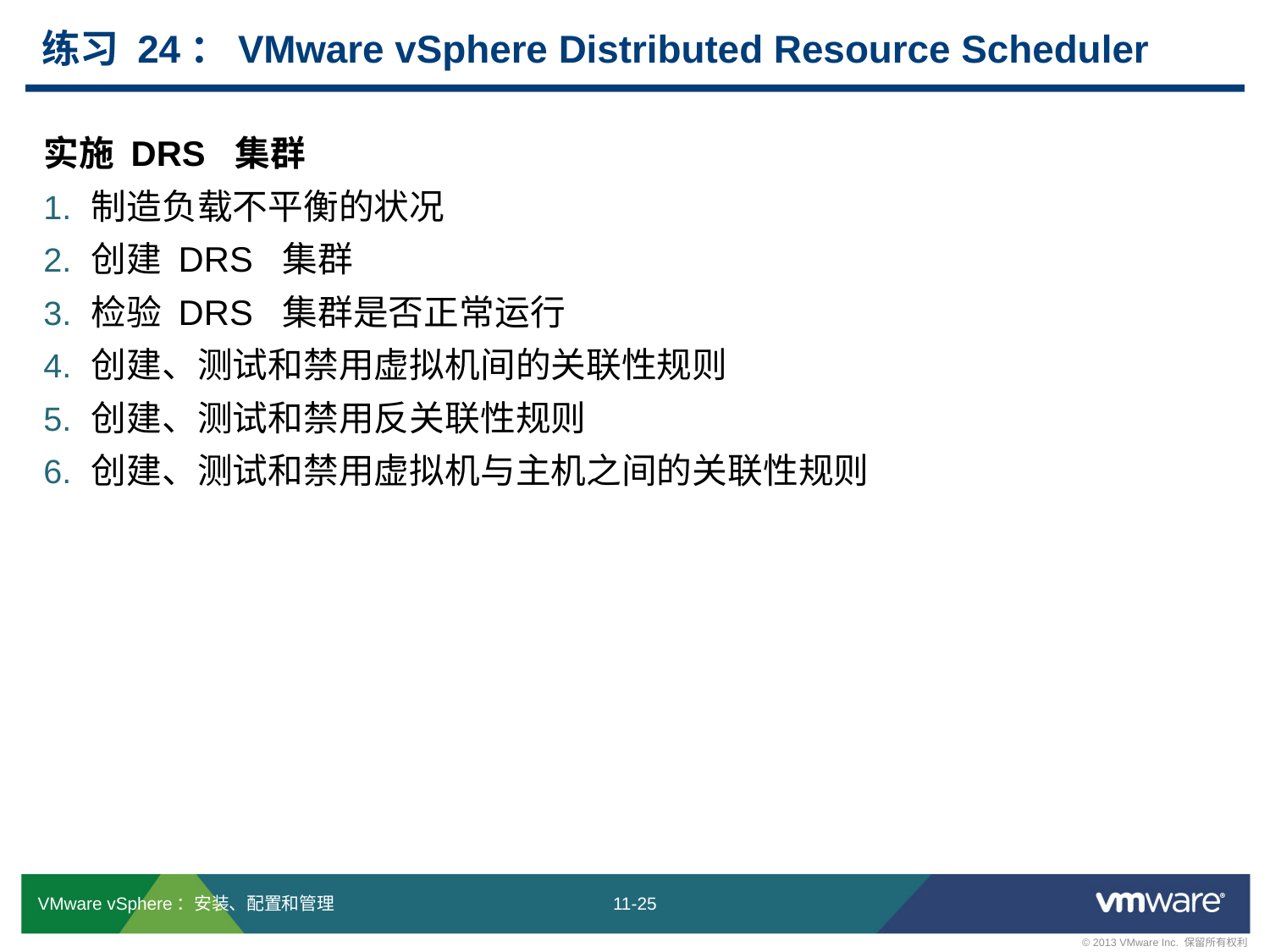

# 练习 24：VMware vSphere Distributed Resource Scheduler
实施 DRS 集群
制造负载不平衡的状况
创建 DRS 集群
检验 DRS 集群是否正常运行
创建、测试和禁用虚拟机间的关联性规则
创建、测试和禁用反关联性规则
创建、测试和禁用虚拟机与主机之间的关联性规则